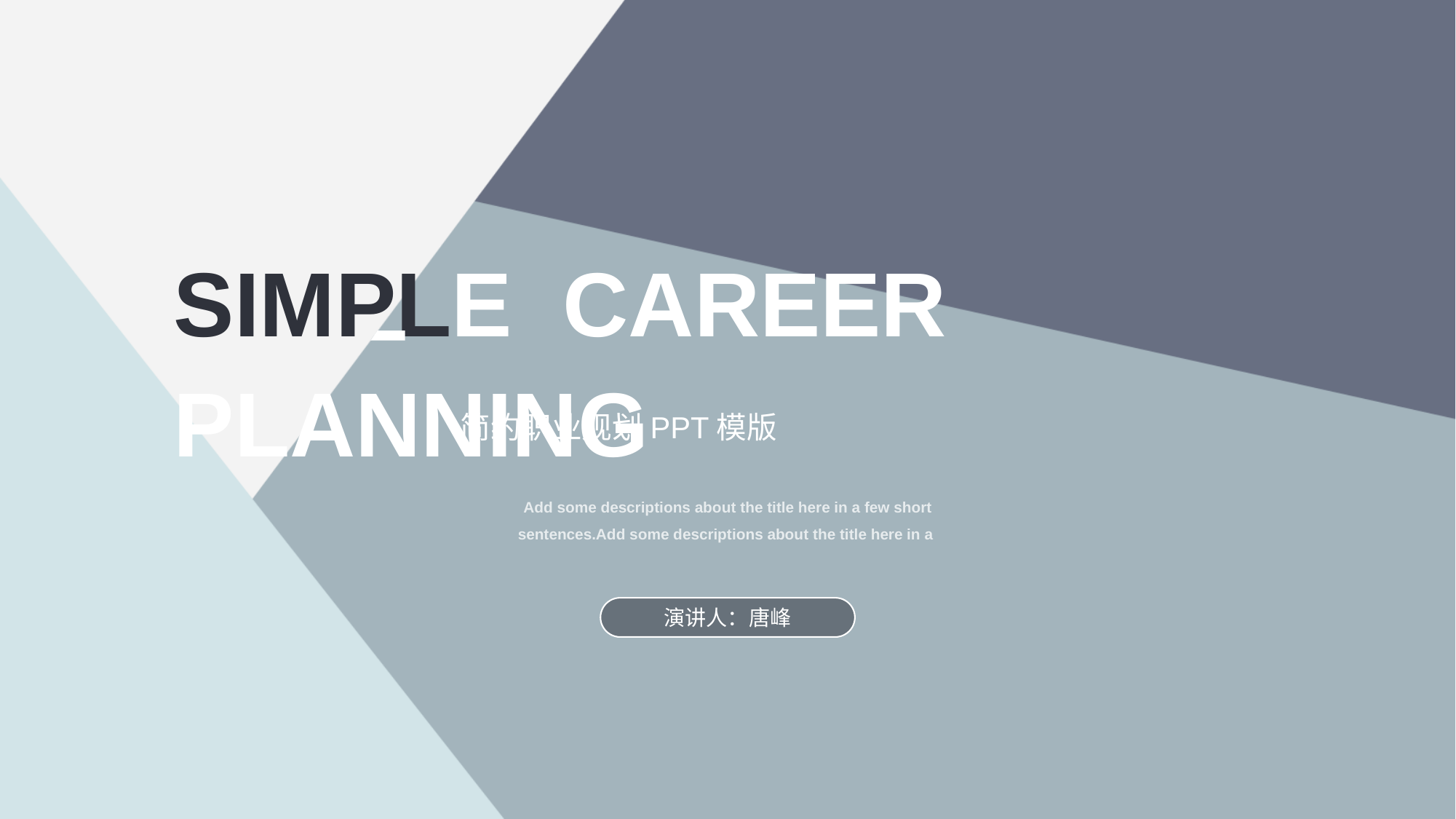

SIMPLE  CAREER PLANNING

简约职业规划PPT模版
Add some descriptions about the title here in a few short sentences.Add some descriptions about the title here in a
演讲人：唐峰